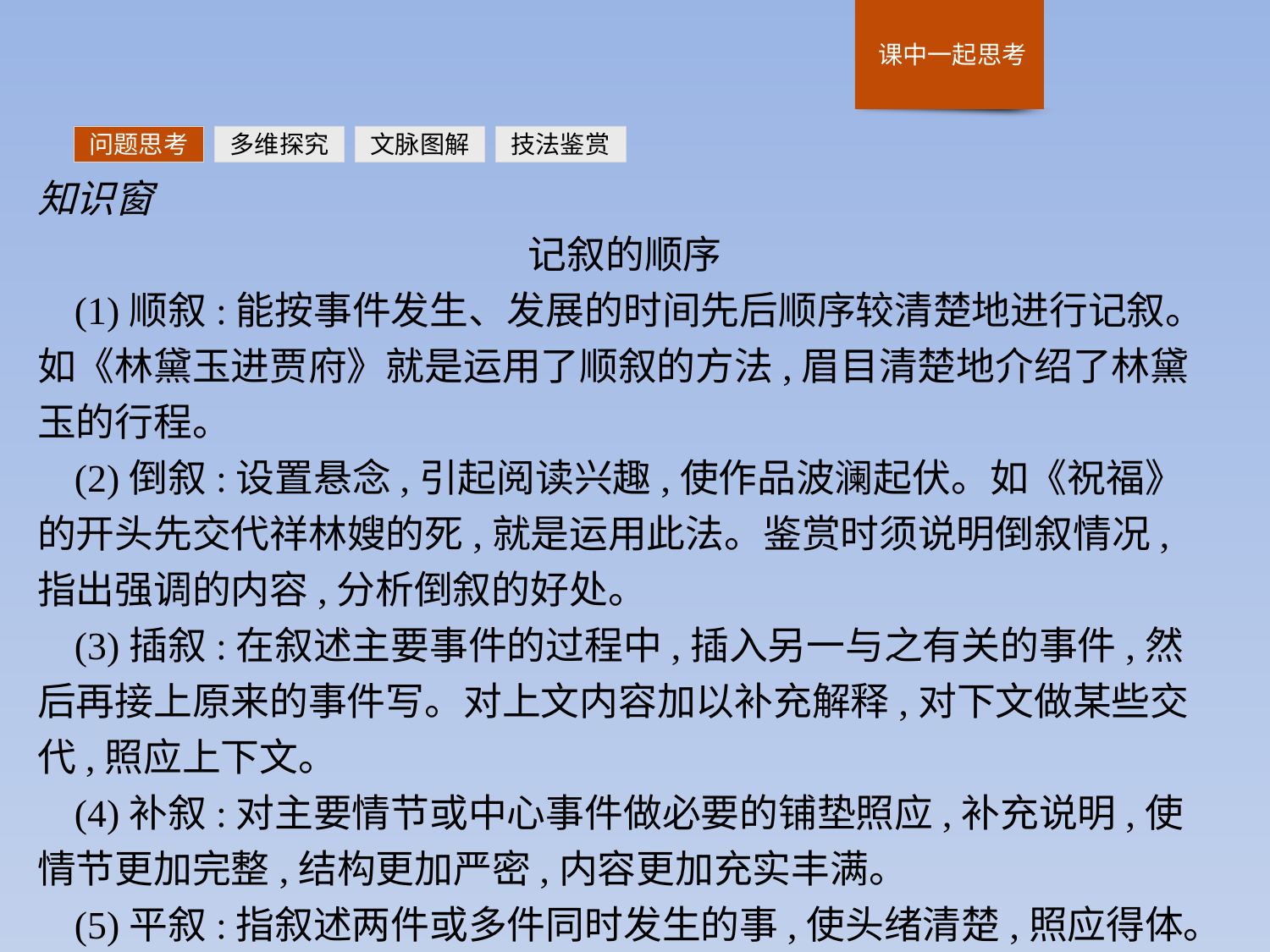

问题思考
多维探究
文脉图解
技法鉴赏
知识窗
记叙的顺序
(1)顺叙:能按事件发生、发展的时间先后顺序较清楚地进行记叙。如《林黛玉进贾府》就是运用了顺叙的方法,眉目清楚地介绍了林黛玉的行程。
(2)倒叙:设置悬念,引起阅读兴趣,使作品波澜起伏。如《祝福》的开头先交代祥林嫂的死,就是运用此法。鉴赏时须说明倒叙情况,指出强调的内容,分析倒叙的好处。
(3)插叙:在叙述主要事件的过程中,插入另一与之有关的事件,然后再接上原来的事件写。对上文内容加以补充解释,对下文做某些交代,照应上下文。
(4)补叙:对主要情节或中心事件做必要的铺垫照应,补充说明,使情节更加完整,结构更加严密,内容更加充实丰满。
(5)平叙:指叙述两件或多件同时发生的事,使头绪清楚,照应得体。